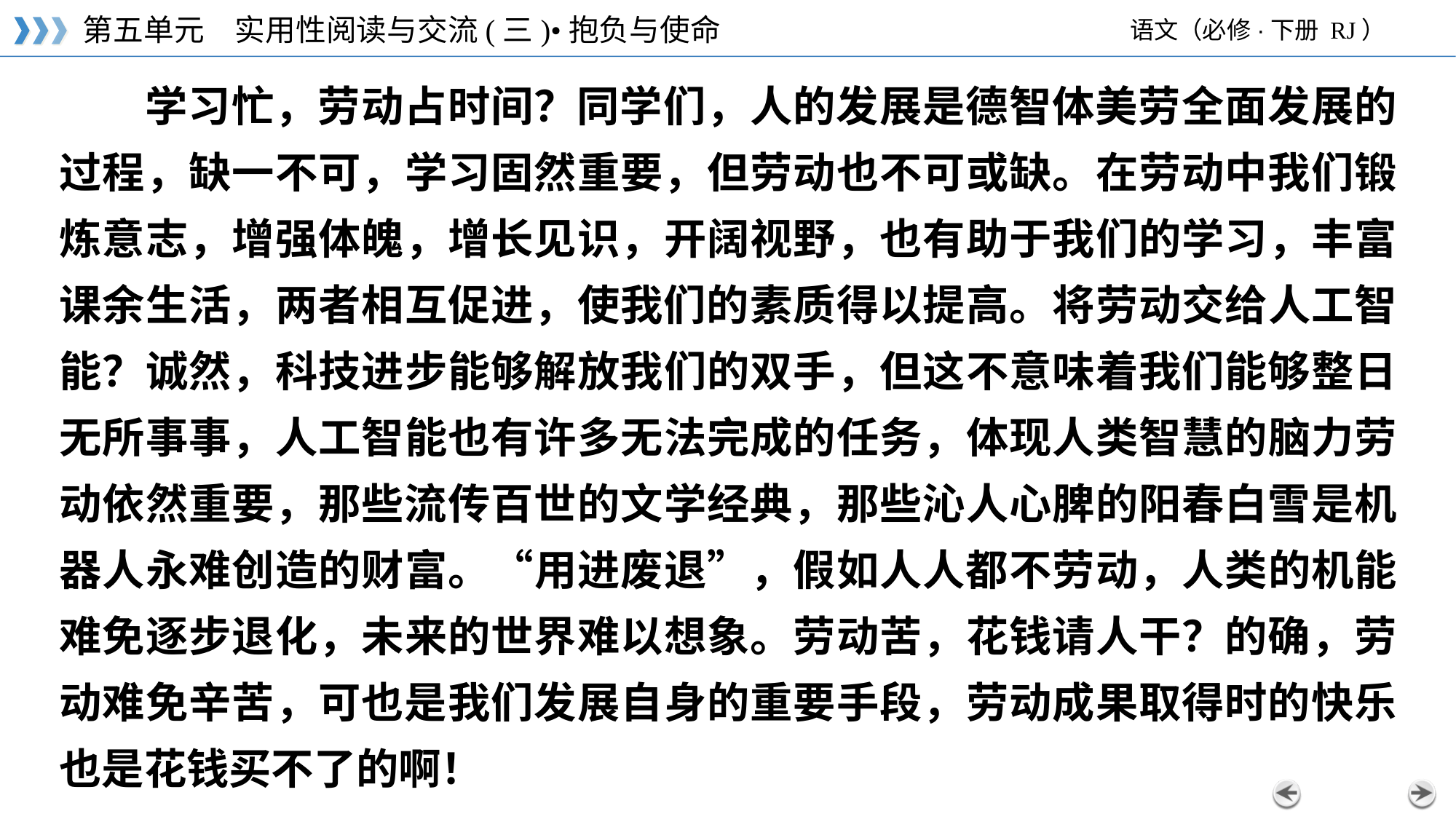

学习忙，劳动占时间？同学们，人的发展是德智体美劳全面发展的过程，缺一不可，学习固然重要，但劳动也不可或缺。在劳动中我们锻炼意志，增强体魄，增长见识，开阔视野，也有助于我们的学习，丰富课余生活，两者相互促进，使我们的素质得以提高。将劳动交给人工智能？诚然，科技进步能够解放我们的双手，但这不意味着我们能够整日无所事事，人工智能也有许多无法完成的任务，体现人类智慧的脑力劳动依然重要，那些流传百世的文学经典，那些沁人心脾的阳春白雪是机器人永难创造的财富。“用进废退”，假如人人都不劳动，人类的机能难免逐步退化，未来的世界难以想象。劳动苦，花钱请人干？的确，劳动难免辛苦，可也是我们发展自身的重要手段，劳动成果取得时的快乐也是花钱买不了的啊！